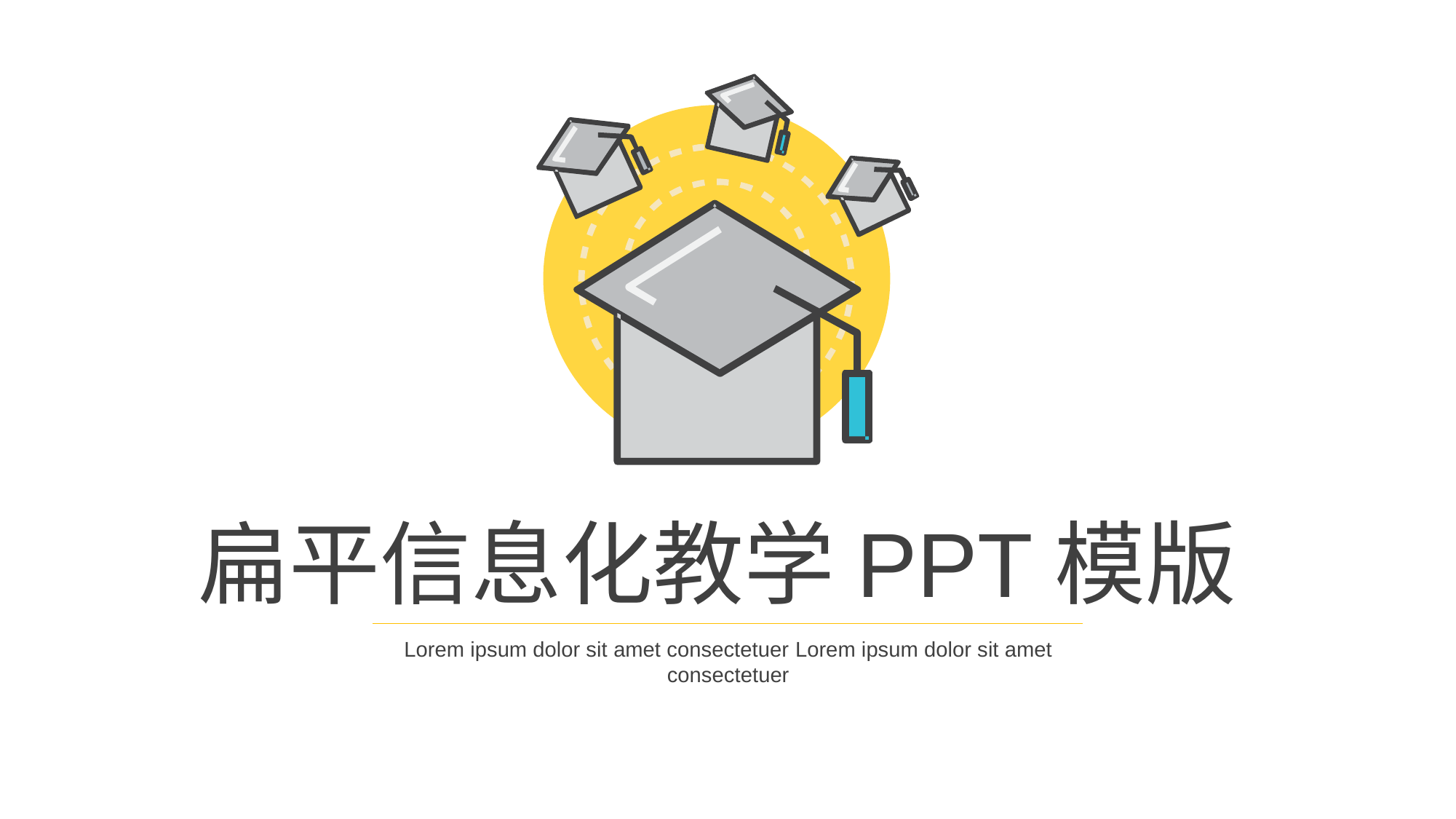

扁平信息化教学PPT模版
Lorem ipsum dolor sit amet consectetuer Lorem ipsum dolor sit amet consectetuer